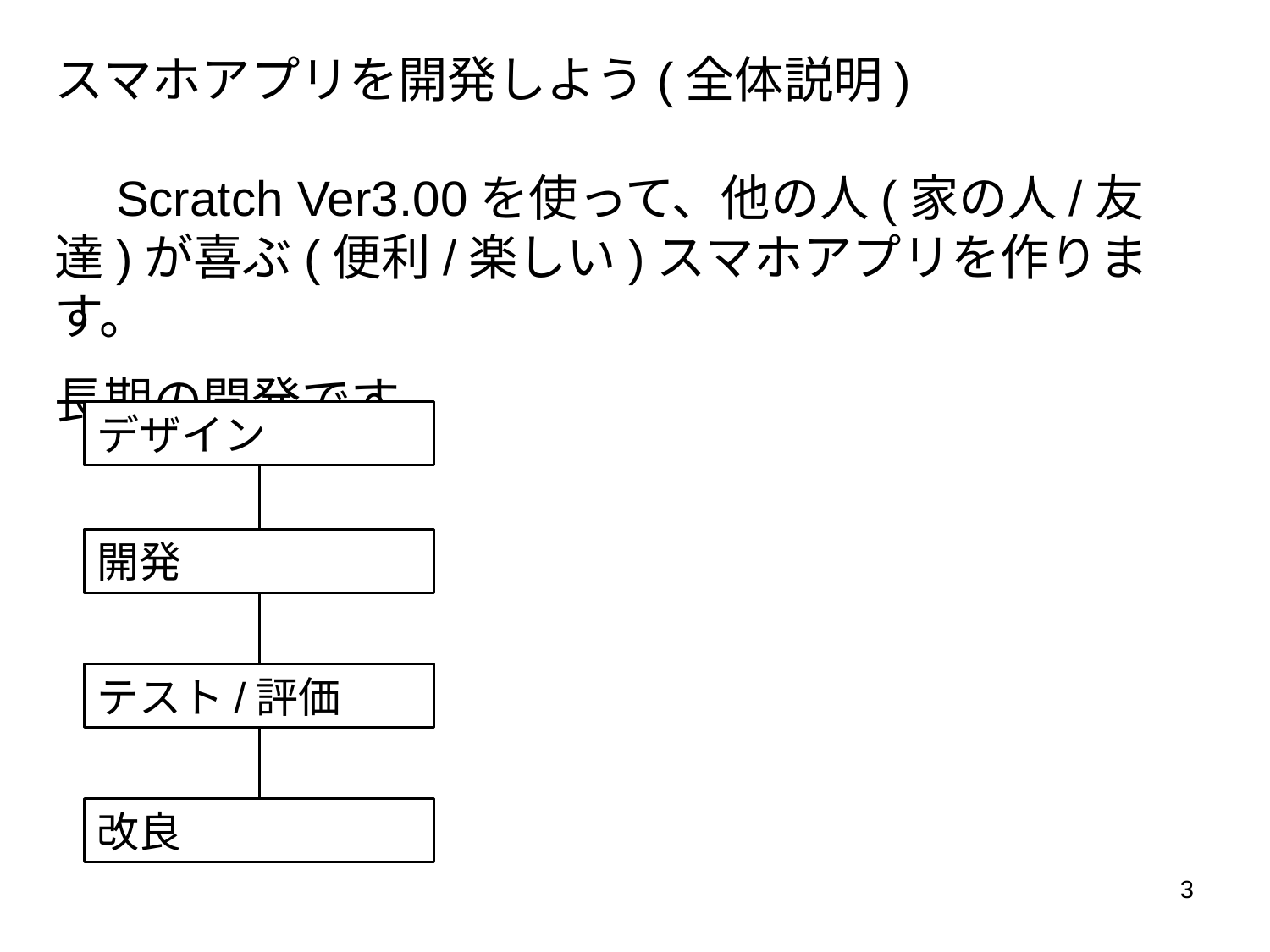

スマホアプリを開発しよう(全体説明)
　Scratch Ver3.00を使って、他の人(家の人/友達)が喜ぶ(便利/楽しい)スマホアプリを作ります。
長期の開発です。
デザイン
開発
テスト/評価
改良
3